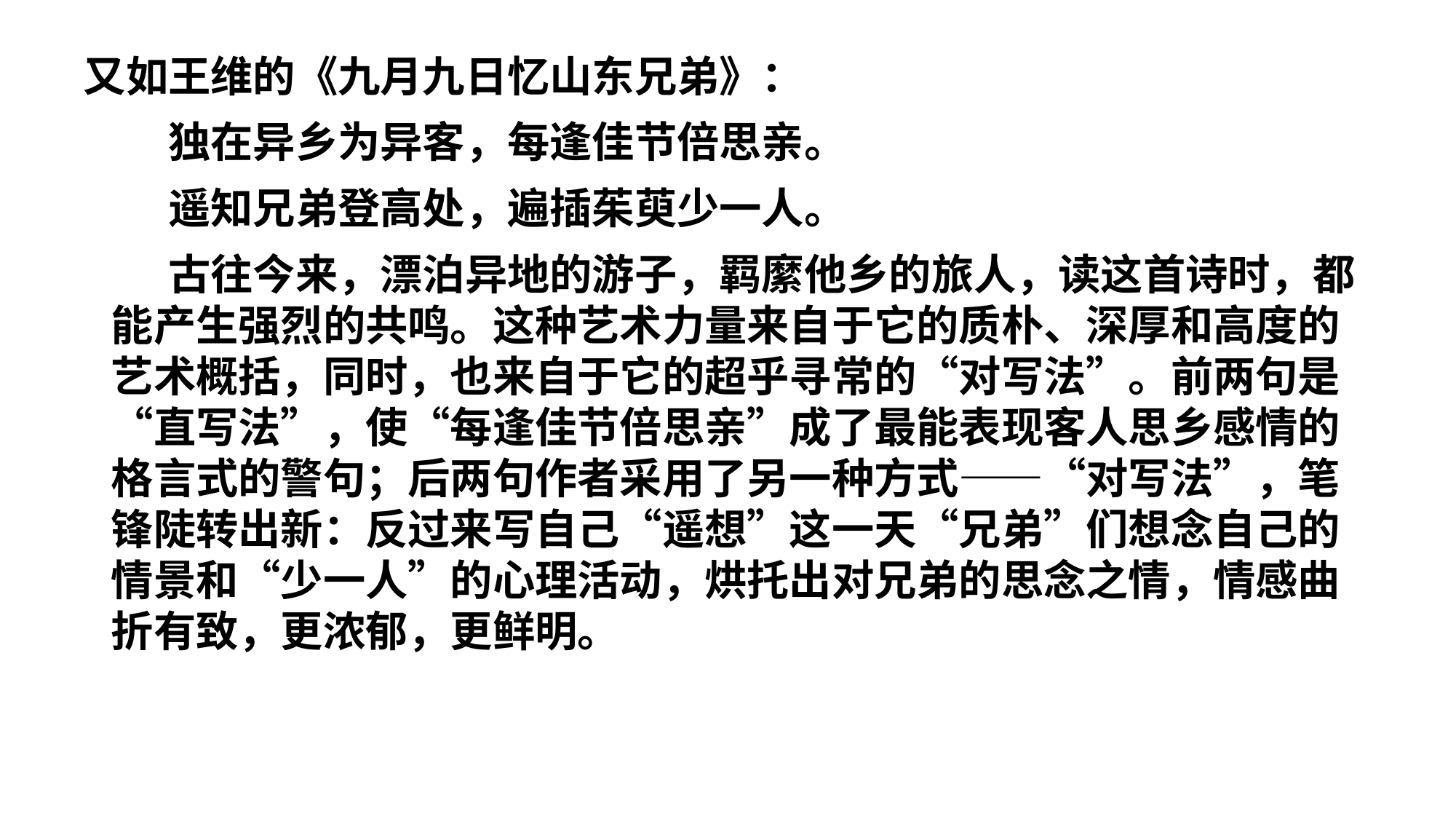

又如王维的《九月九日忆山东兄弟》：
　　独在异乡为异客，每逢佳节倍思亲。
　　遥知兄弟登高处，遍插茱萸少一人。
　　古往今来，漂泊异地的游子，羁縻他乡的旅人，读这首诗时，都能产生强烈的共鸣。这种艺术力量来自于它的质朴、深厚和高度的艺术概括，同时，也来自于它的超乎寻常的“对写法”。前两句是“直写法”，使“每逢佳节倍思亲”成了最能表现客人思乡感情的格言式的警句；后两句作者采用了另一种方式——“对写法”，笔锋陡转出新：反过来写自己“遥想”这一天“兄弟”们想念自己的情景和“少一人”的心理活动，烘托出对兄弟的思念之情，情感曲折有致，更浓郁，更鲜明。